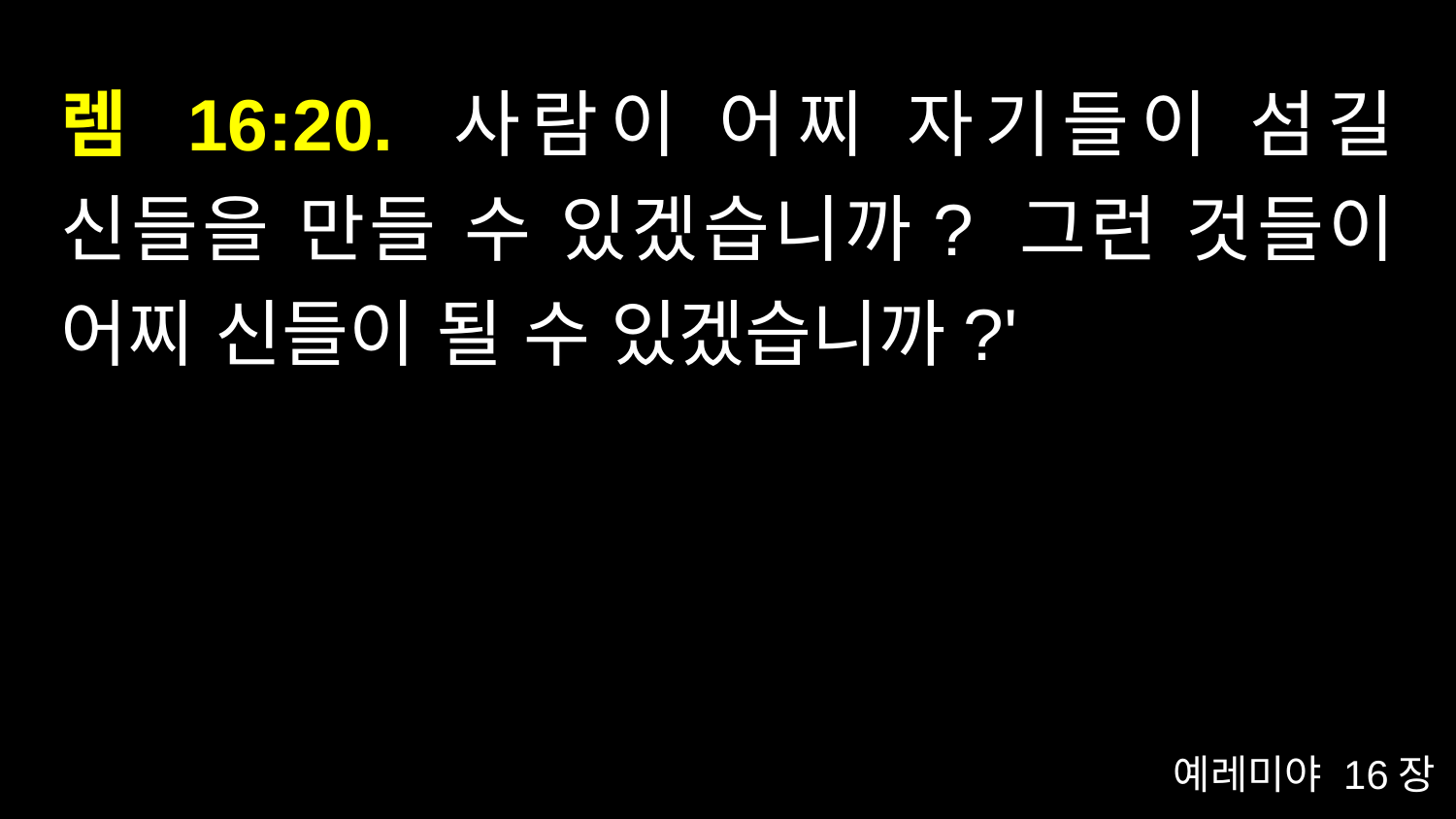

# 렘 16:20. 사람이 어찌 자기들이 섬길 신들을 만들 수 있겠습니까? 그런 것들이 어찌 신들이 될 수 있겠습니까?'
예레미야 16장